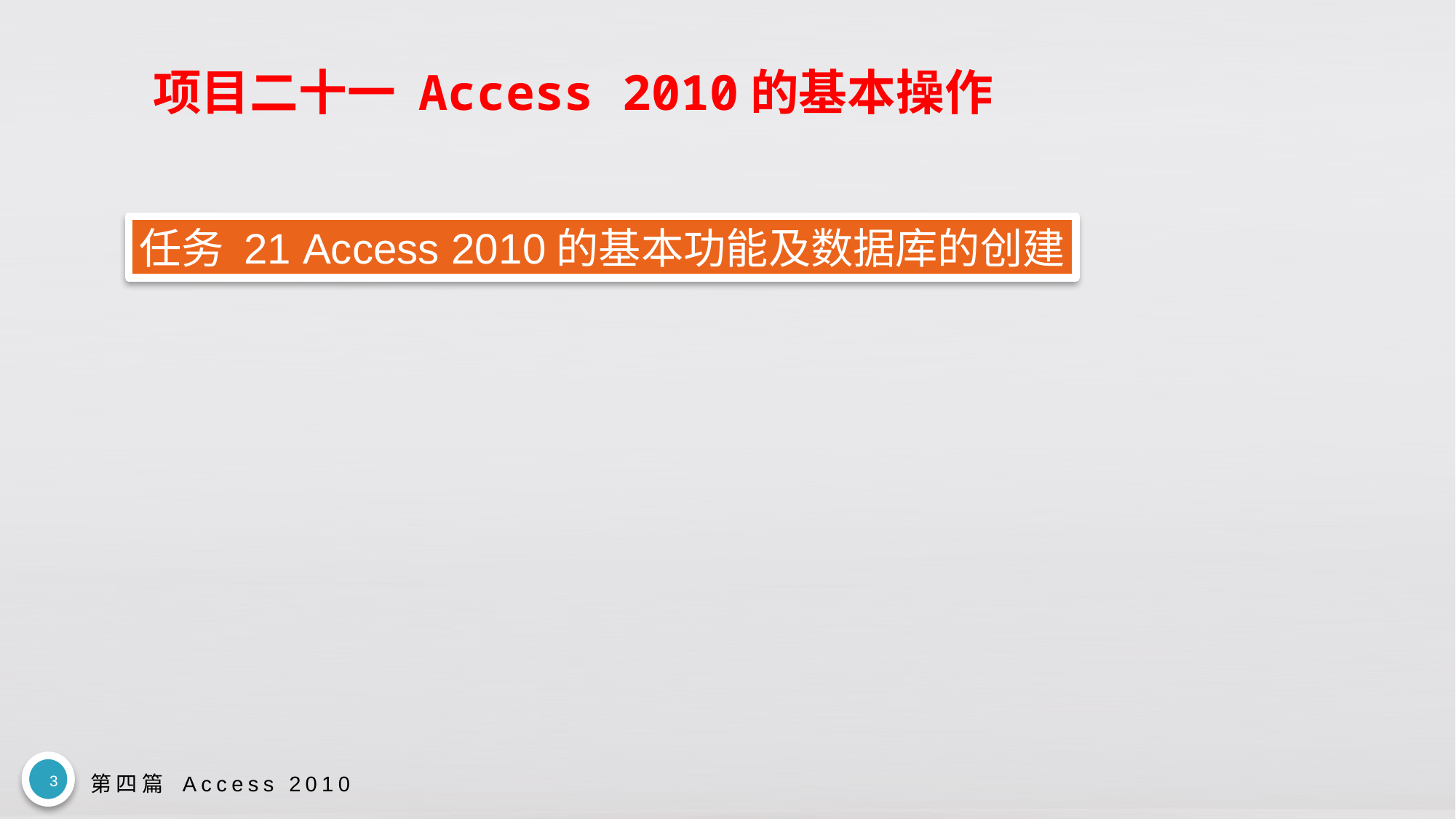

# 项目二十一 Access 2010的基本操作
任务 21 Access 2010的基本功能及数据库的创建
3